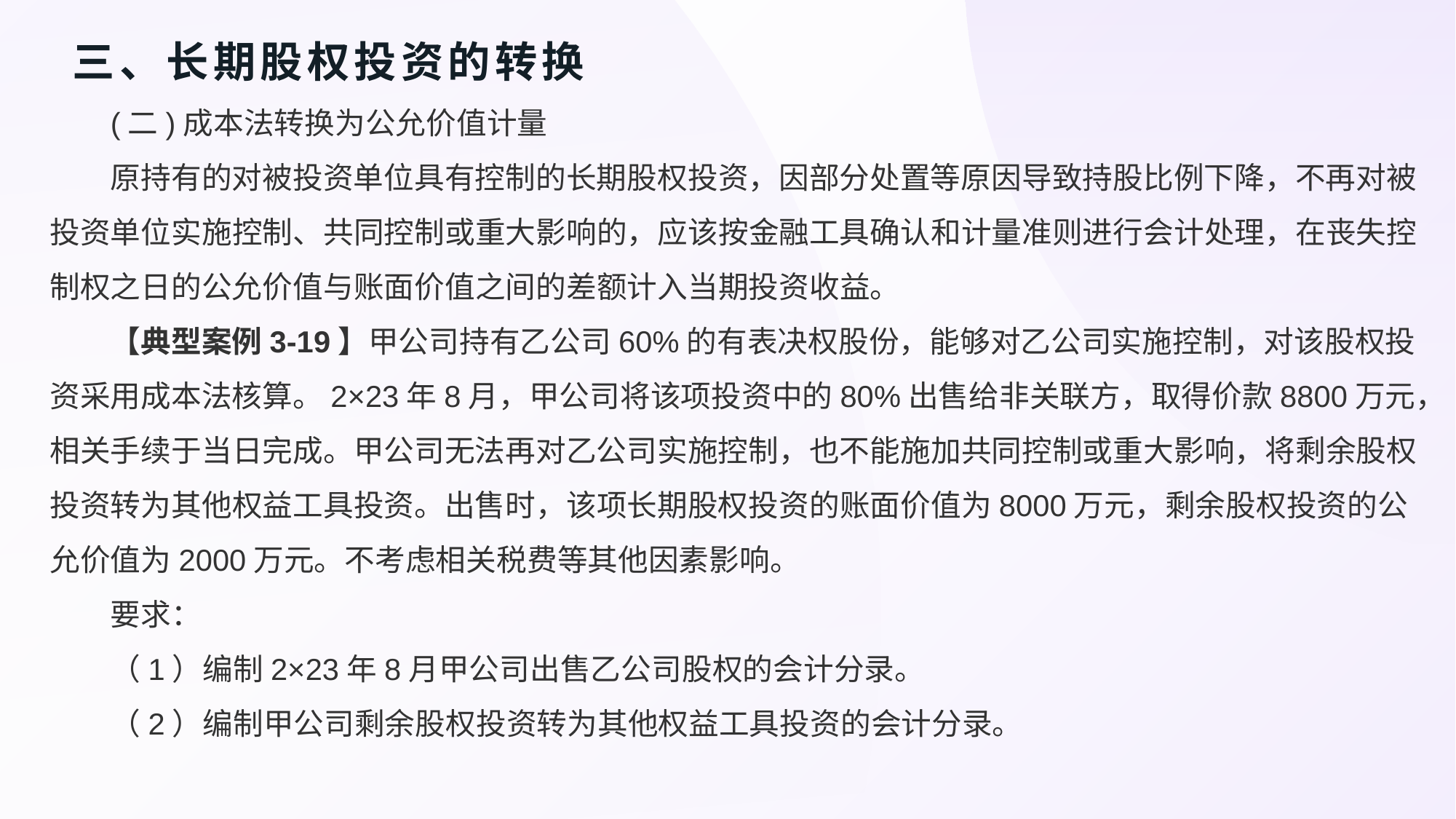

# 三、长期股权投资的转换
(二)成本法转换为公允价值计量
原持有的对被投资单位具有控制的长期股权投资，因部分处置等原因导致持股比例下降，不再对被投资单位实施控制、共同控制或重大影响的，应该按金融工具确认和计量准则进行会计处理，在丧失控制权之日的公允价值与账面价值之间的差额计入当期投资收益。
【典型案例3-19】甲公司持有乙公司60%的有表决权股份，能够对乙公司实施控制，对该股权投资采用成本法核算。2×23年8月，甲公司将该项投资中的80%出售给非关联方，取得价款8800万元，相关手续于当日完成。甲公司无法再对乙公司实施控制，也不能施加共同控制或重大影响，将剩余股权投资转为其他权益工具投资。出售时，该项长期股权投资的账面价值为8000万元，剩余股权投资的公允价值为2000万元。不考虑相关税费等其他因素影响。
要求：
（1）编制2×23年8月甲公司出售乙公司股权的会计分录。
（2）编制甲公司剩余股权投资转为其他权益工具投资的会计分录。